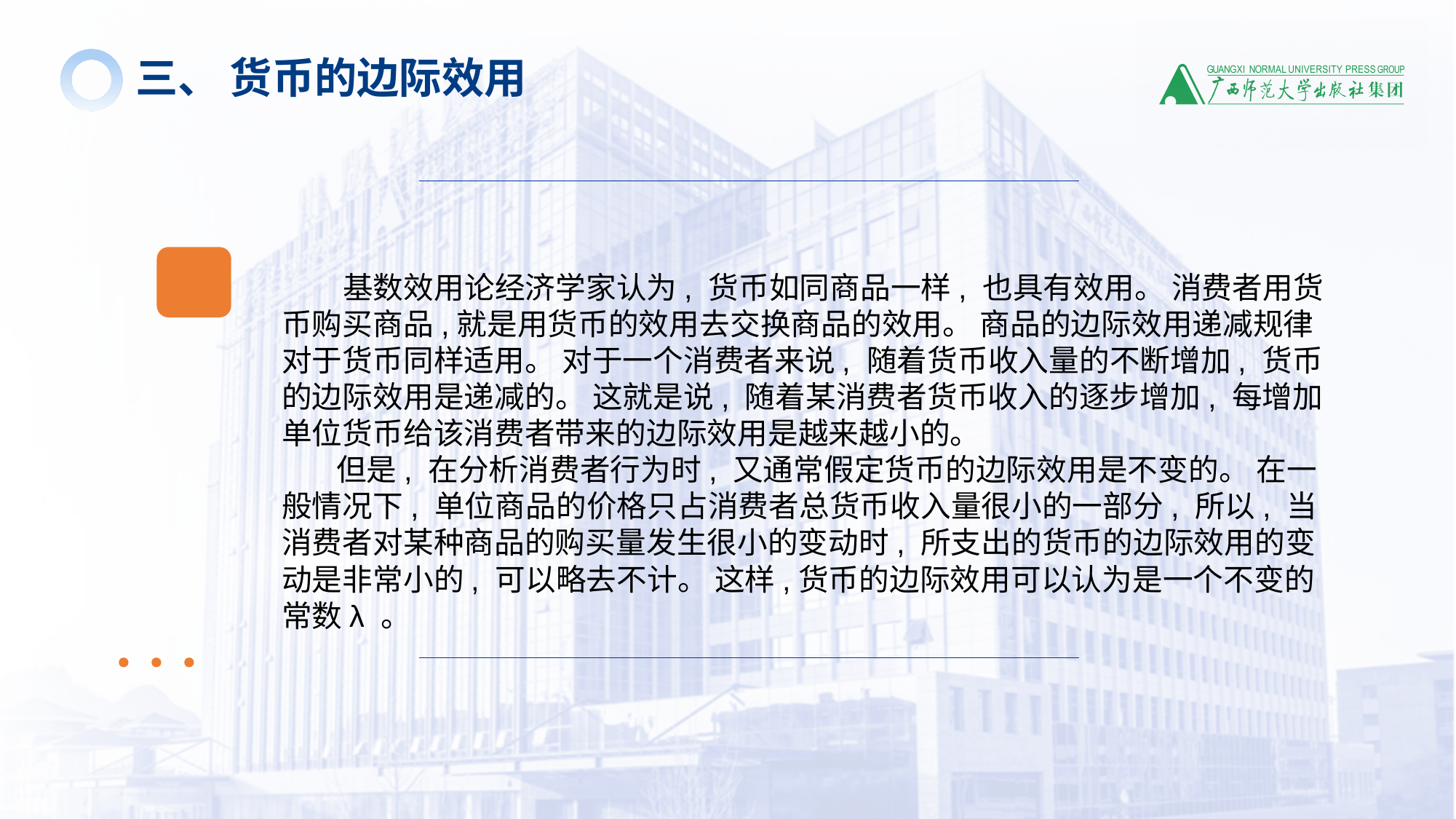

三、 货币的边际效用

        基数效用论经济学家认为, 货币如同商品一样, 也具有效用。 消费者用货币购买商品,就是用货币的效用去交换商品的效用。 商品的边际效用递减规律对于货币同样适用。 对于一个消费者来说, 随着货币收入量的不断增加, 货币的边际效用是递减的。 这就是说, 随着某消费者货币收入的逐步增加, 每增加单位货币给该消费者带来的边际效用是越来越小的。
       但是, 在分析消费者行为时, 又通常假定货币的边际效用是不变的。 在一般情况下, 单位商品的价格只占消费者总货币收入量很小的一部分, 所以, 当消费者对某种商品的购买量发生很小的变动时, 所支出的货币的边际效用的变动是非常小的, 可以略去不计。 这样,货币的边际效用可以认为是一个不变的常数λ 。